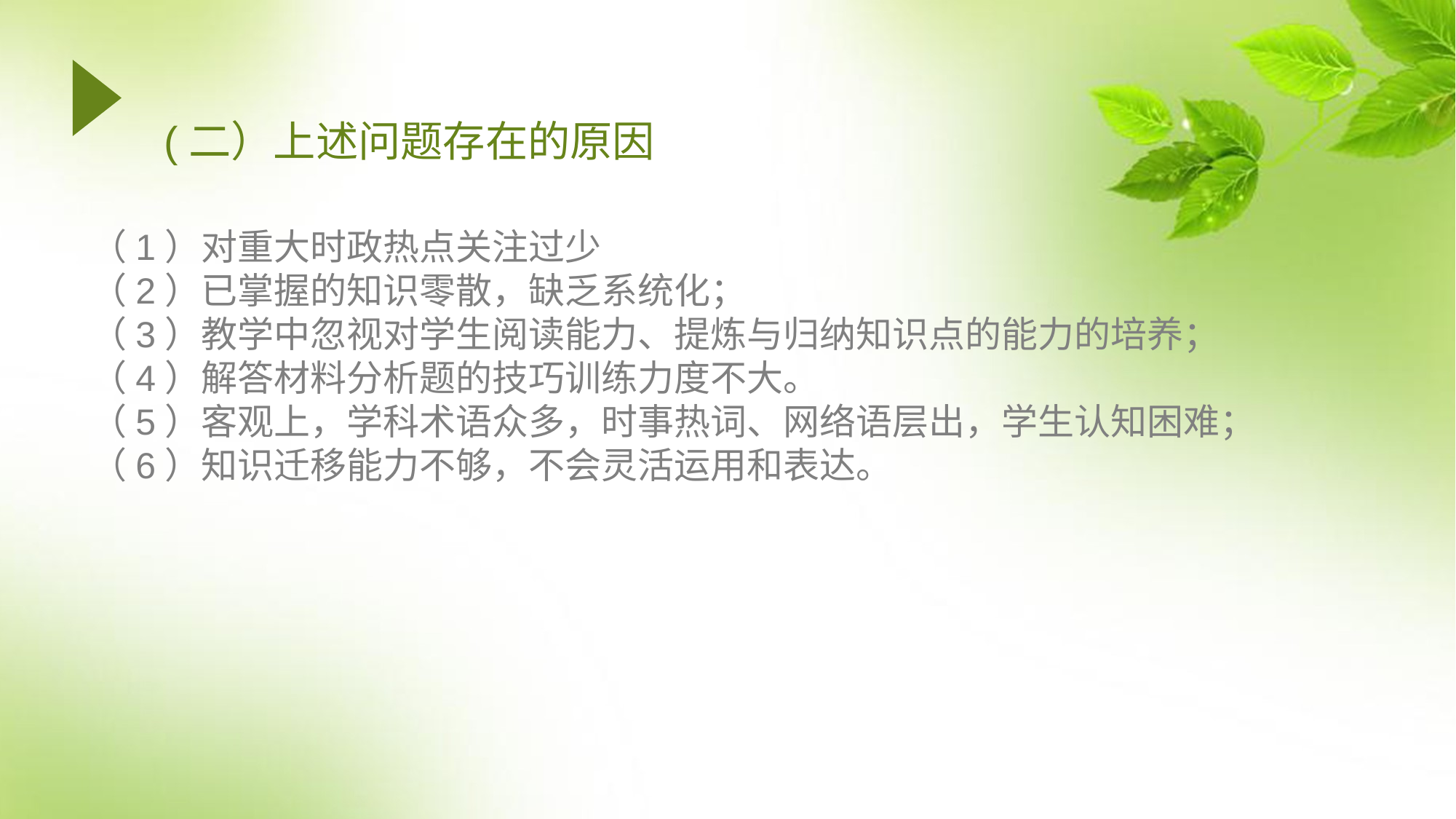

(二）上述问题存在的原因

（1）对重大时政热点关注过少
（2）已掌握的知识零散，缺乏系统化；
（3）教学中忽视对学生阅读能力、提炼与归纳知识点的能力的培养；
（4）解答材料分析题的技巧训练力度不大。
（5）客观上，学科术语众多，时事热词、网络语层出，学生认知困难；
（6）知识迁移能力不够，不会灵活运用和表达。